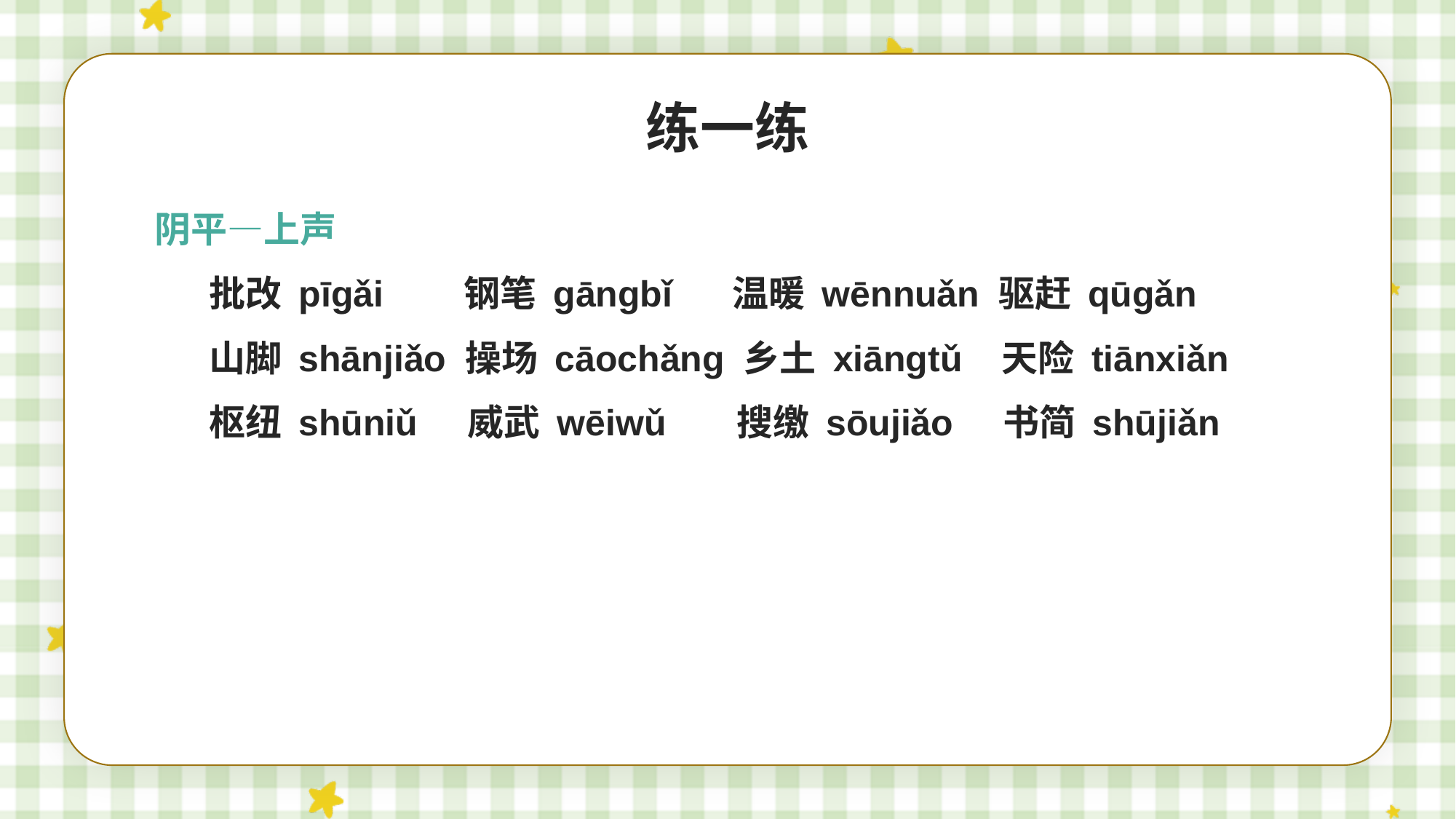

练一练
阴平—上声
批改 pīgǎi       钢笔 gāngbǐ     温暖 wēnnuǎn 驱赶 qūgǎn
山脚 shānjiǎo 操场 cāochǎng 乡土 xiāngtǔ   天险 tiānxiǎn
枢纽 shūniǔ    威武 wēiwǔ      搜缴 sōujiǎo    书简 shūjiǎn